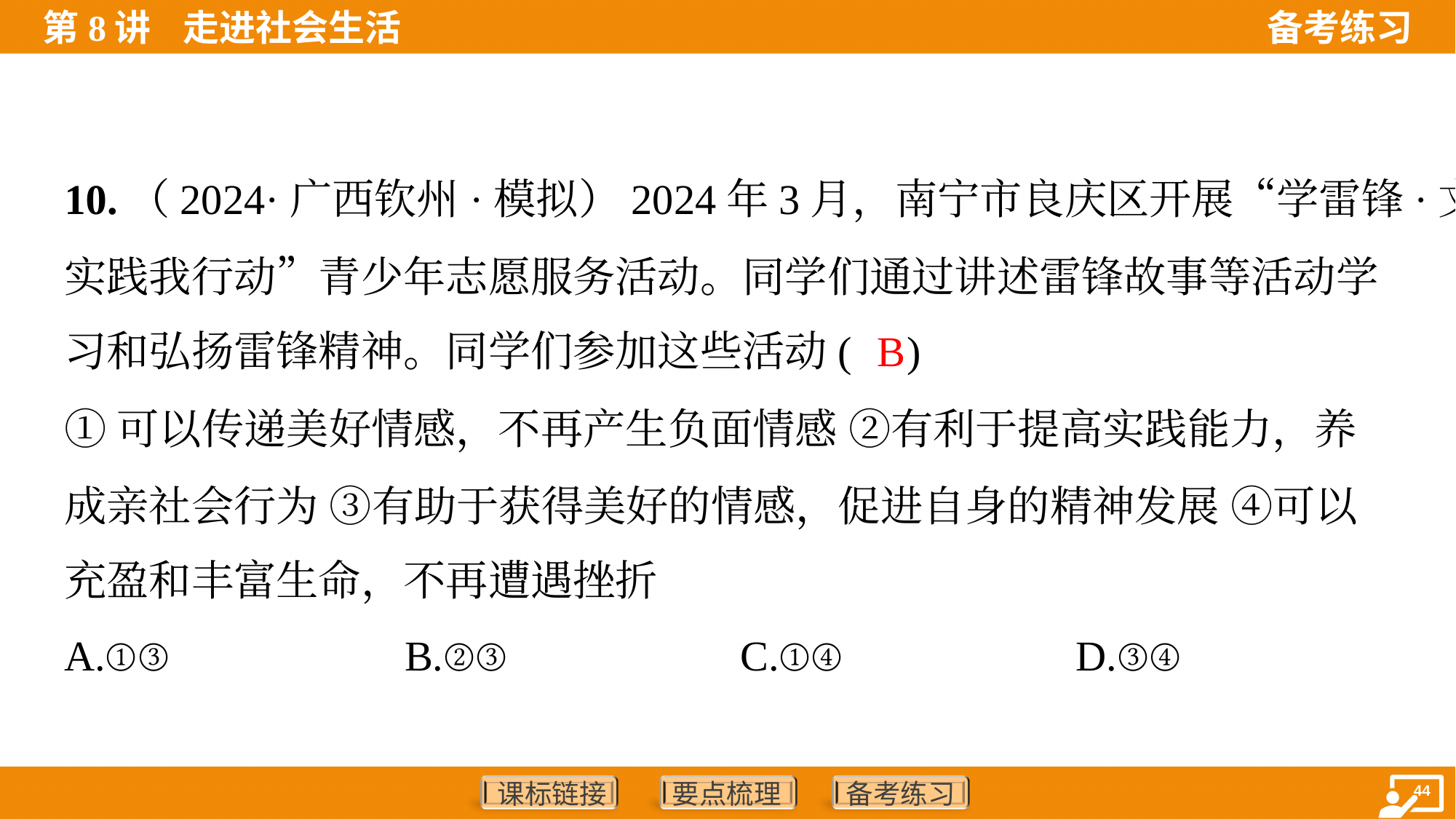

10.（2024·广西钦州·模拟）2024年3月，南宁市良庆区开展“学雷锋·文明
实践我行动”青少年志愿服务活动。同学们通过讲述雷锋故事等活动学
习和弘扬雷锋精神。同学们参加这些活动(     )
B
①可以传递美好情感，不再产生负面情感 ②有利于提高实践能力，养
成亲社会行为 ③有助于获得美好的情感，促进自身的精神发展 ④可以
充盈和丰富生命，不再遭遇挫折
A.①③	B.②③	C.①④	D.③④